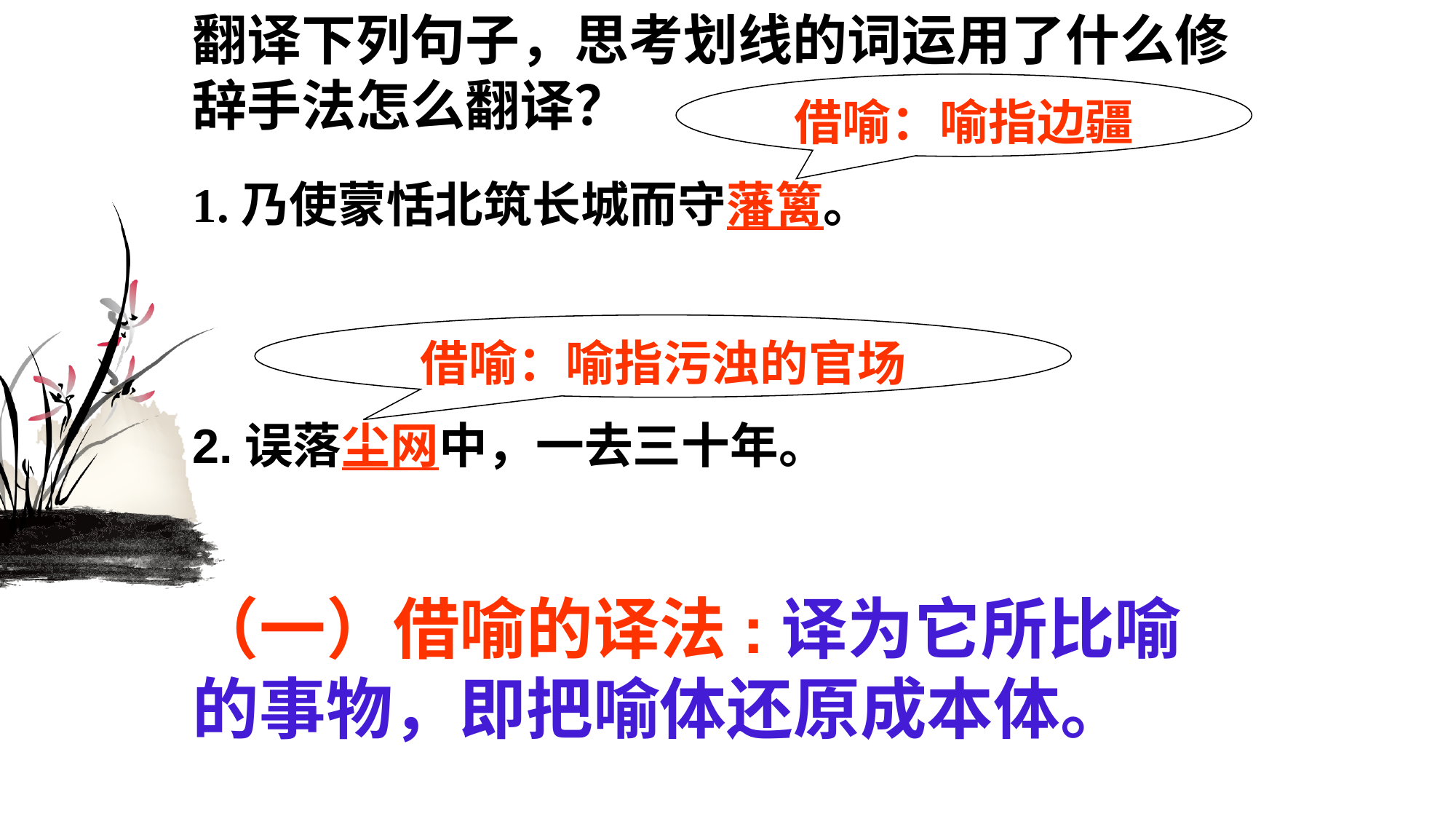

翻译下列句子，思考划线的词运用了什么修辞手法怎么翻译？
借喻：喻指边疆
1.乃使蒙恬北筑长城而守藩篱。
借喻：喻指污浊的官场
2.误落尘网中，一去三十年。
（一）借喻的译法:译为它所比喻的事物，即把喻体还原成本体。